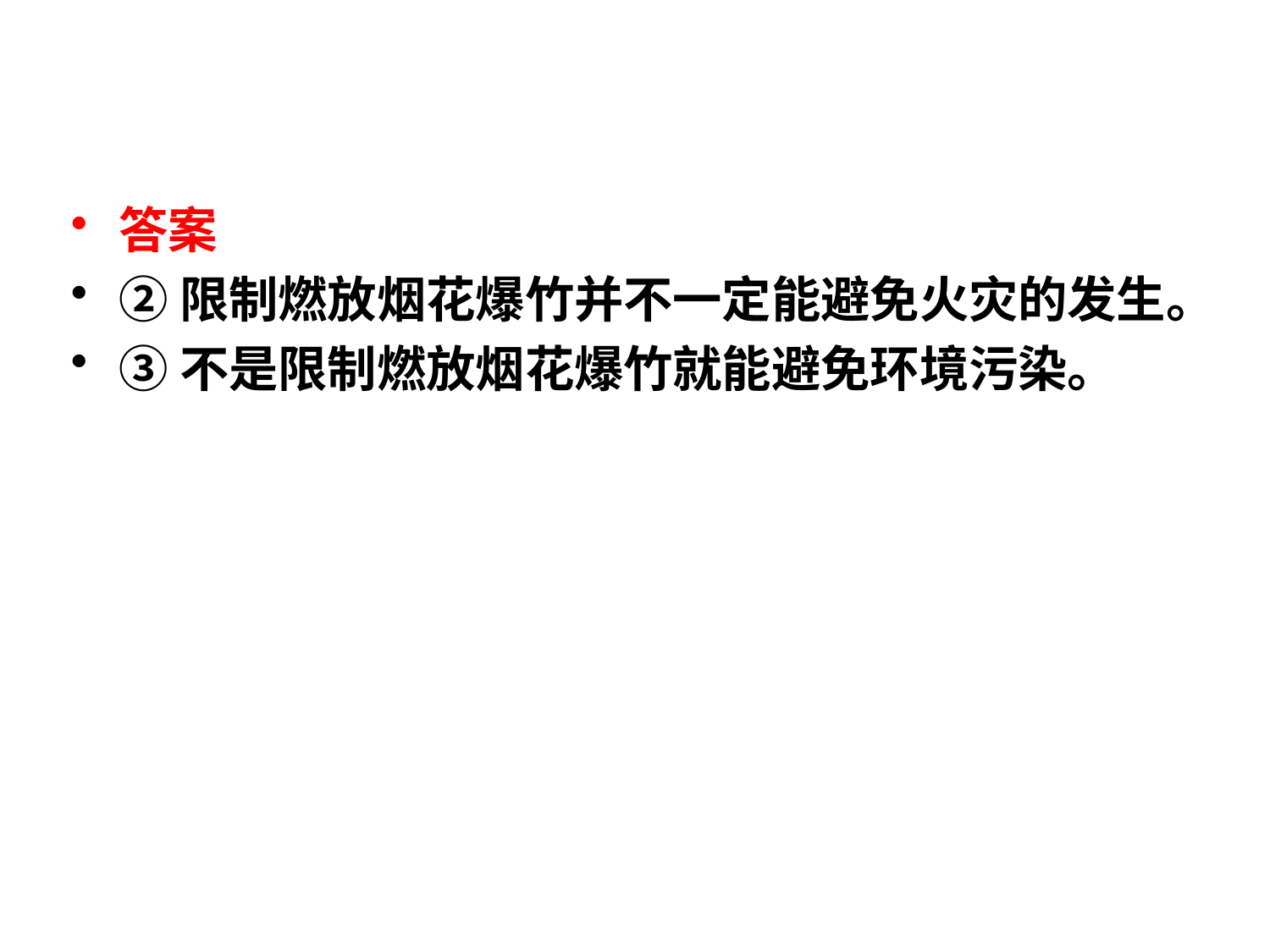

答案
②限制燃放烟花爆竹并不一定能避免火灾的发生。
③不是限制燃放烟花爆竹就能避免环境污染。